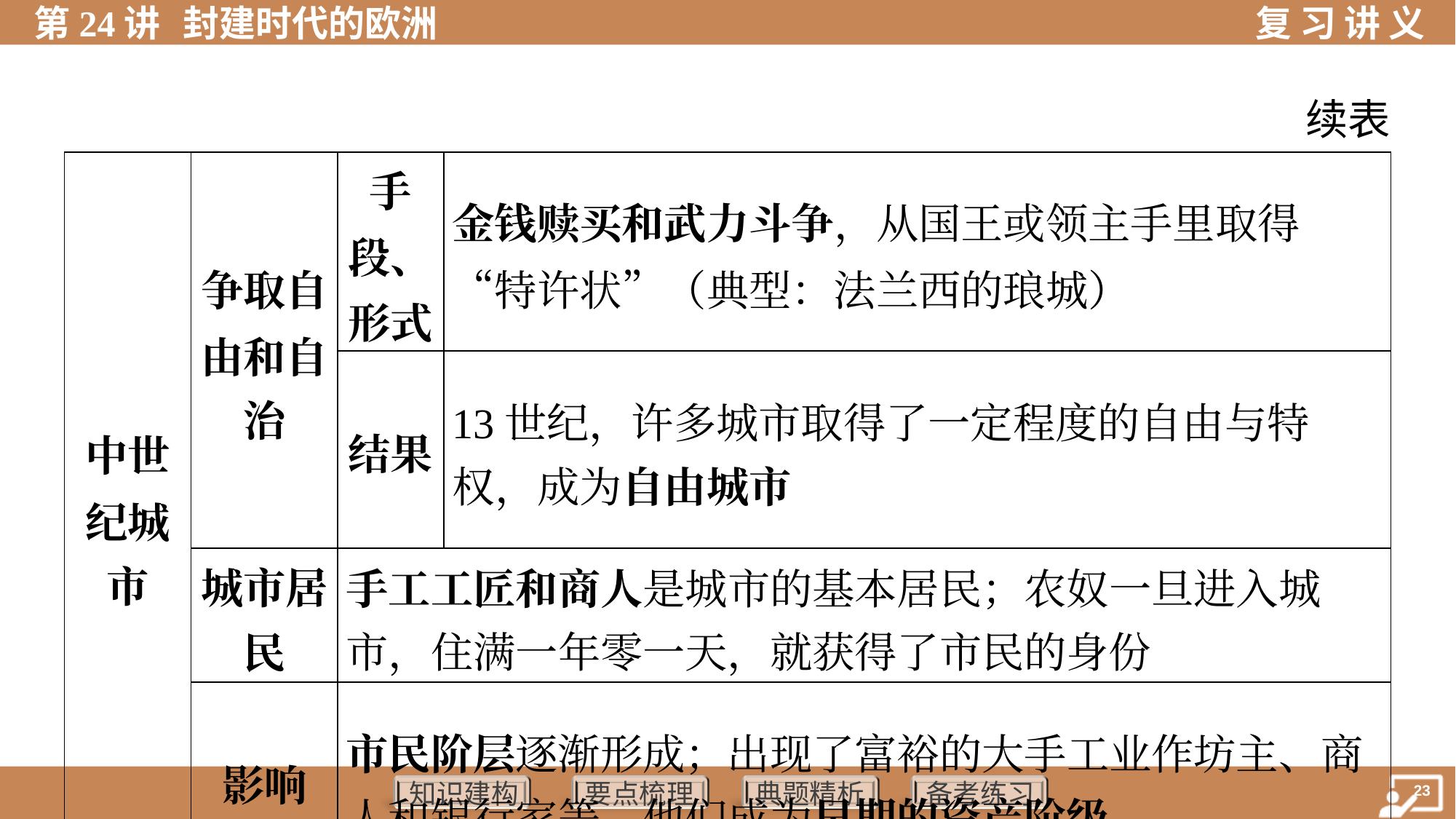

续表
| 中世 纪城 市 | 争取自 由和自 治 | 手 段、 形式 | 金钱赎买和武力斗争，从国王或领主手里取得“特许状”（典型：法兰西的琅城） |  |  |
| --- | --- | --- | --- | --- | --- |
|  |  | 结果 | 13世纪，许多城市取得了一定程度的自由与特 权，成为自由城市 |  |  |
|  | 城市居 民 | 手工工匠和商人是城市的基本居民；农奴一旦进入城 市，住满一年零一天，就获得了市民的身份 |  |  |  |
|  | 影响 | 市民阶层逐渐形成；出现了富裕的大手工业作坊主、商 人和银行家等，他们成为早期的资产阶级 |  |  |  |